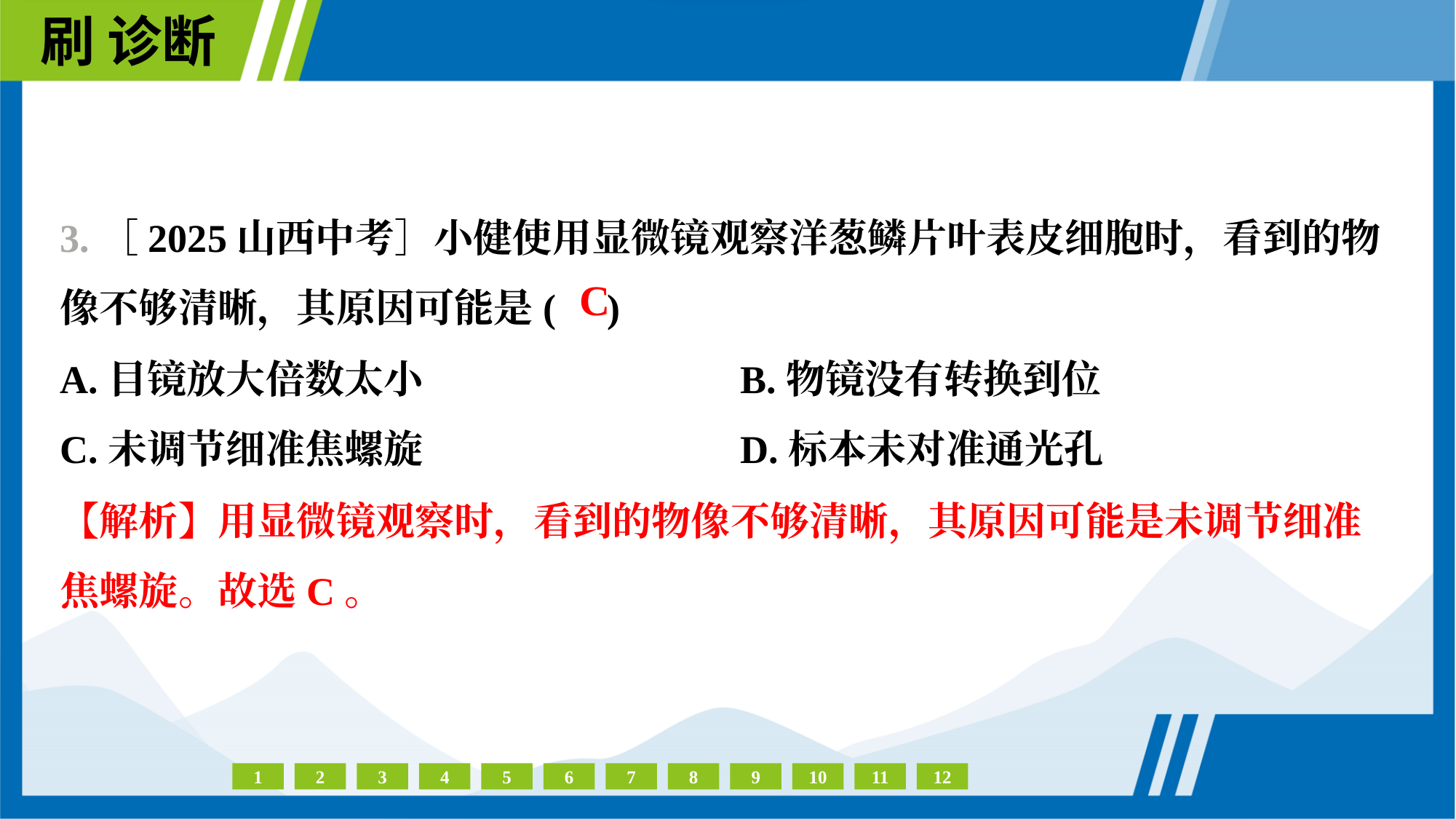

3.［2025山西中考］小健使用显微镜观察洋葱鳞片叶表皮细胞时，看到的物
像不够清晰，其原因可能是(     )
C
A.目镜放大倍数太小	B.物镜没有转换到位
C.未调节细准焦螺旋	D.标本未对准通光孔
【解析】用显微镜观察时，看到的物像不够清晰，其原因可能是未调节细准
焦螺旋。故选C。